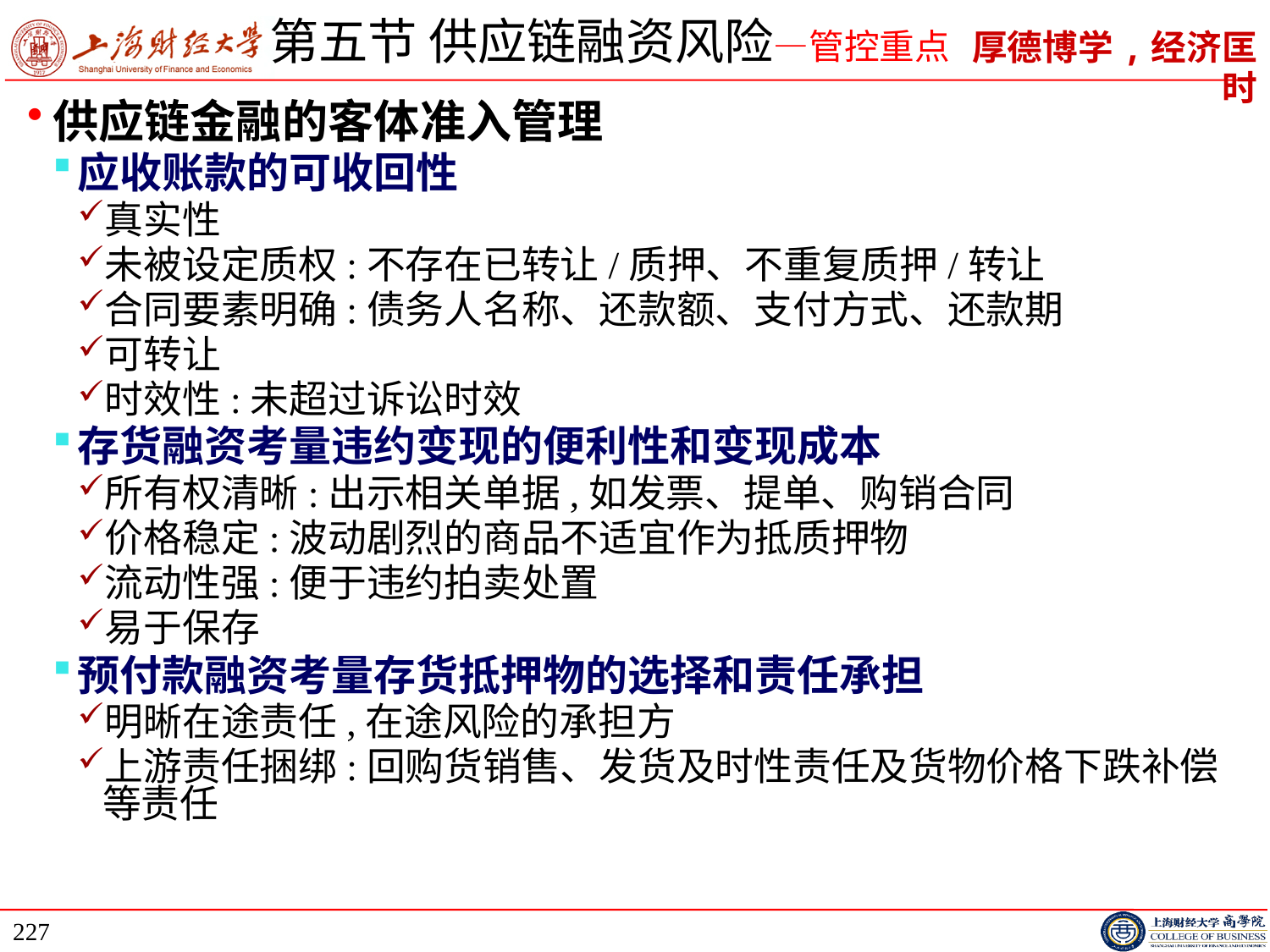

# 第五节 供应链融资风险—管控重点
供应链金融的客体准入管理
应收账款的可收回性
真实性
未被设定质权:不存在已转让/质押、不重复质押/转让
合同要素明确:债务人名称、还款额、支付方式、还款期
可转让
时效性:未超过诉讼时效
存货融资考量违约变现的便利性和变现成本
所有权清晰:出示相关单据,如发票、提单、购销合同
价格稳定:波动剧烈的商品不适宜作为抵质押物
流动性强:便于违约拍卖处置
易于保存
预付款融资考量存货抵押物的选择和责任承担
明晰在途责任,在途风险的承担方
上游责任捆绑:回购货销售、发货及时性责任及货物价格下跌补偿等责任
227